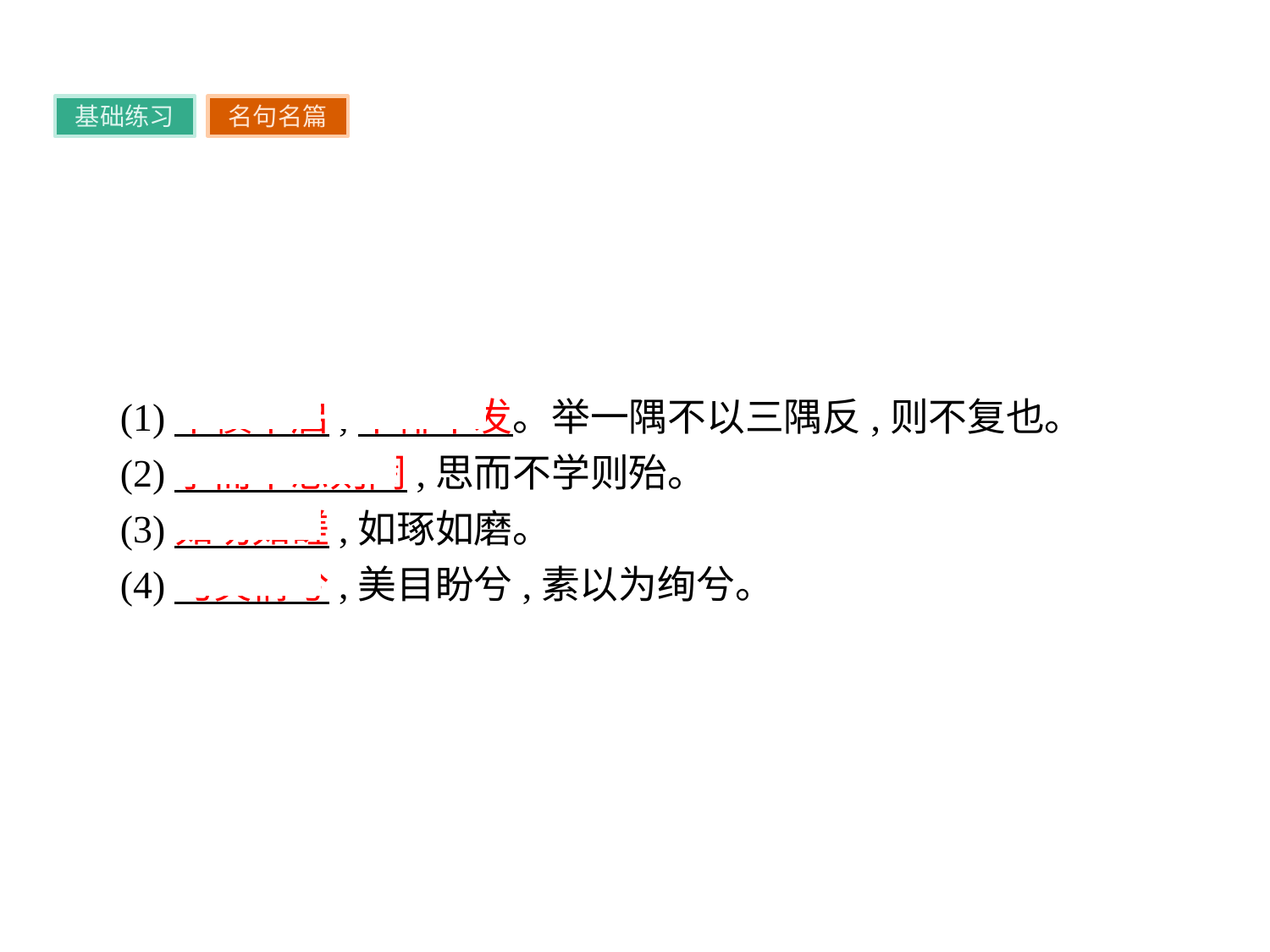

基础练习
名句名篇
(1)不愤不启,不悱不发。举一隅不以三隅反,则不复也。
(2)学而不思则罔,思而不学则殆。
(3)如切如磋,如琢如磨。
(4)巧笑倩兮,美目盼兮,素以为绚兮。